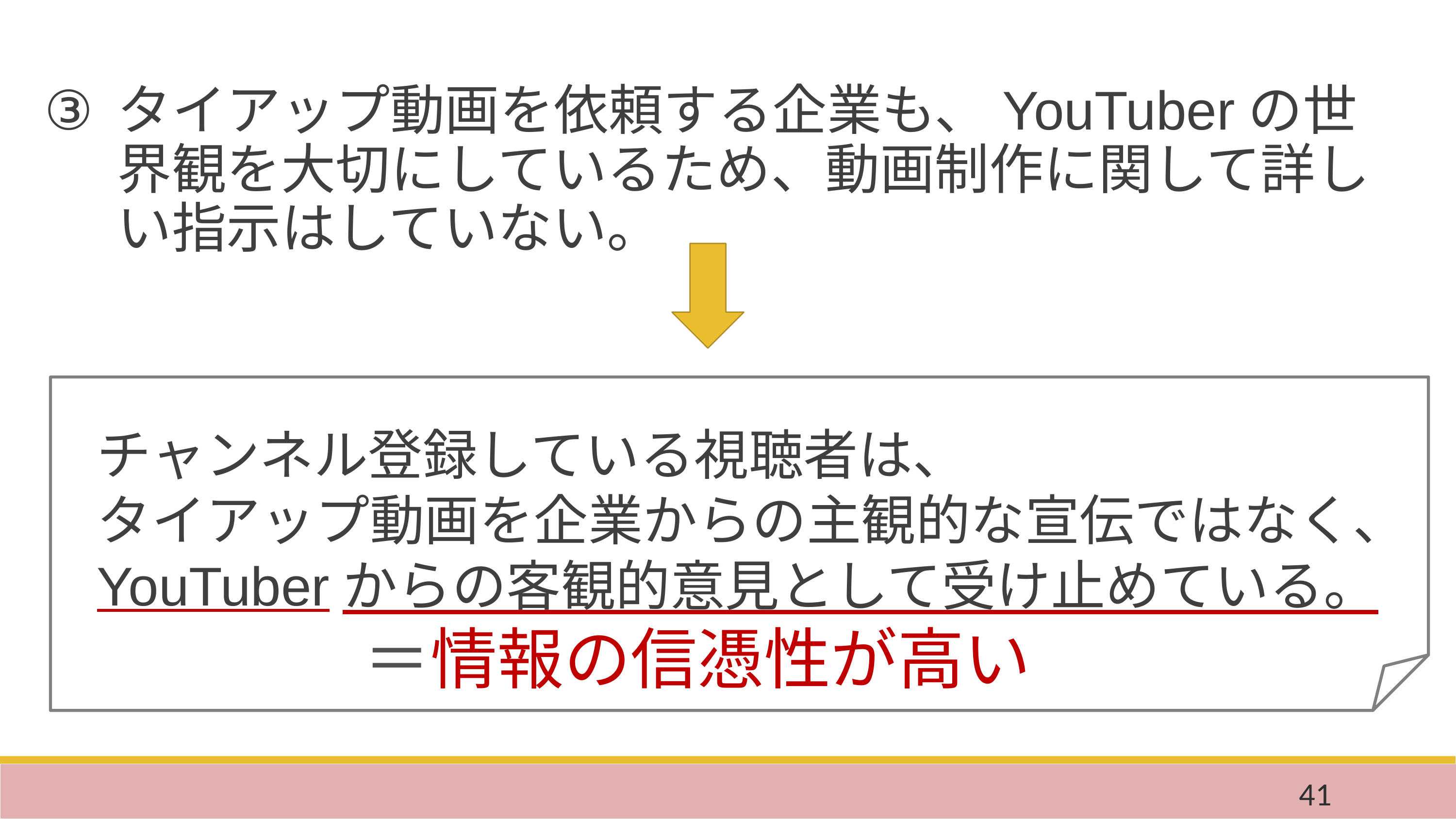

タイアップ動画を依頼する企業も、YouTuberの世界観を大切にしているため、動画制作に関して詳しい指示はしていない。

チャンネル登録している視聴者は、
タイアップ動画を企業からの主観的な宣伝ではなく、YouTuberからの客観的意見として受け止めている。
　　　　＝情報の信憑性が高い
41